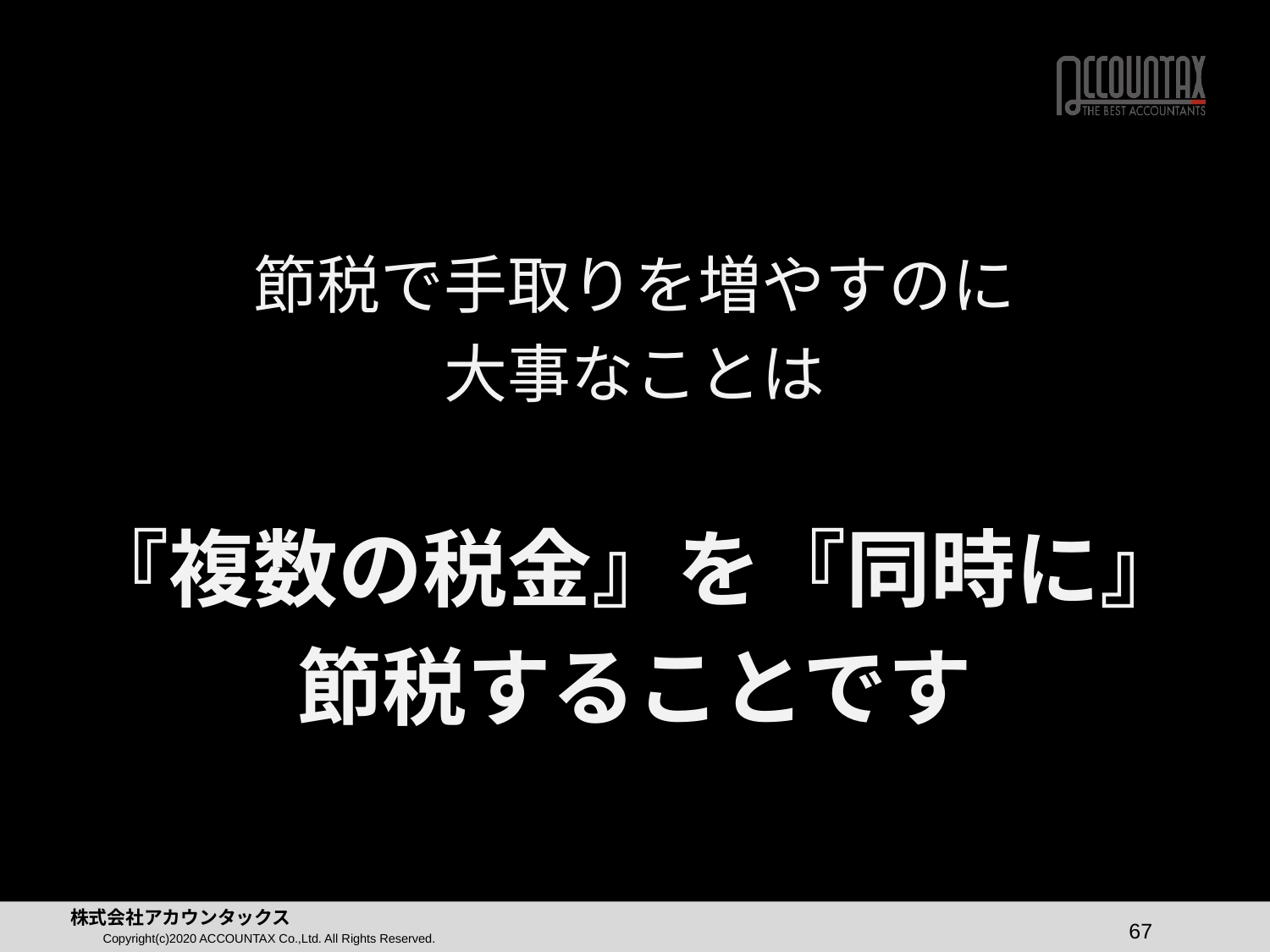

節税で手取りを増やすのに
大事なことは

『複数の税金』を『同時に』
節税することです
67